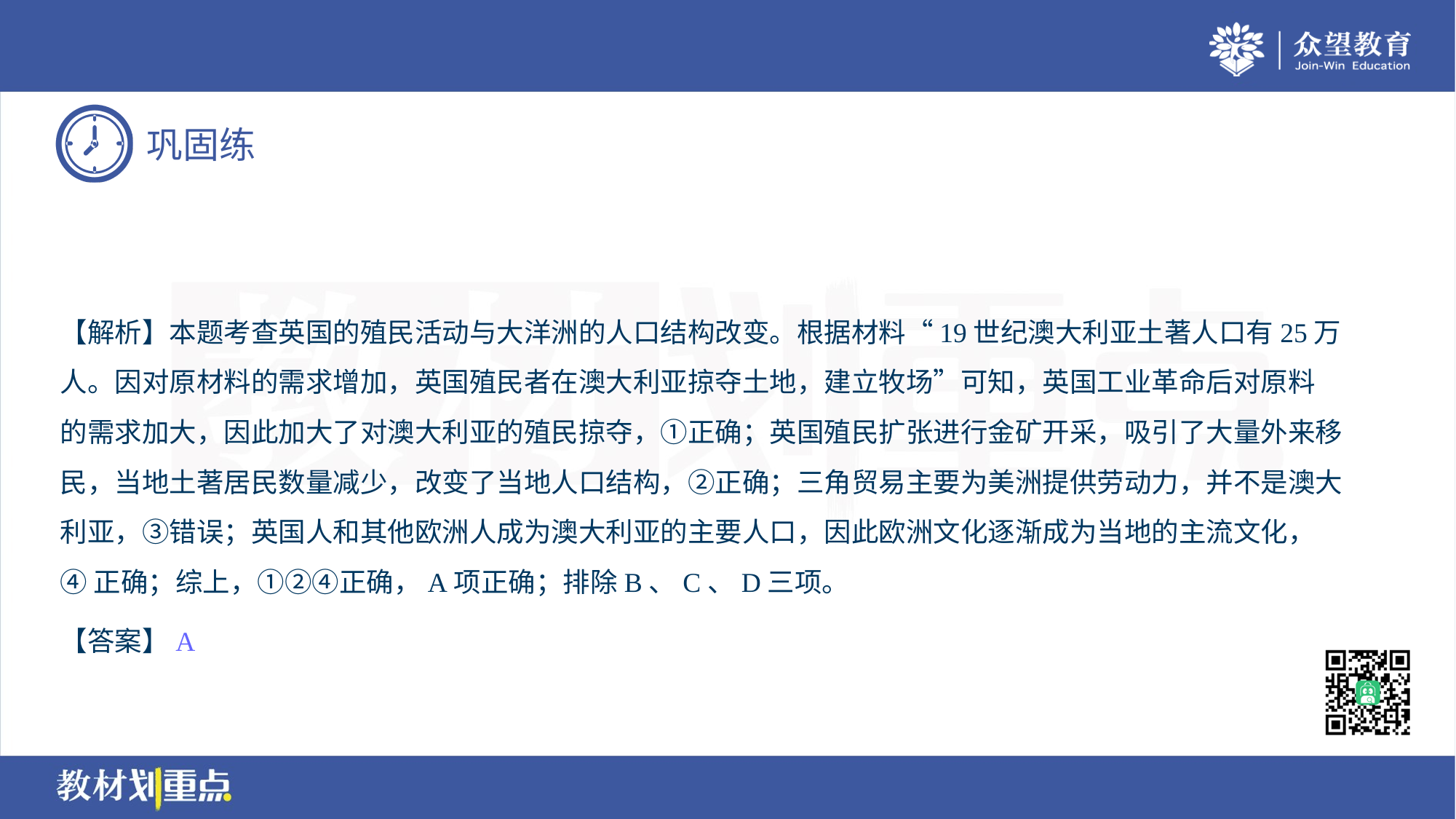

【解析】本题考查英国的殖民活动与大洋洲的人口结构改变。根据材料“19世纪澳大利亚土著人口有25万
人。因对原材料的需求增加，英国殖民者在澳大利亚掠夺土地，建立牧场”可知，英国工业革命后对原料
的需求加大，因此加大了对澳大利亚的殖民掠夺，①正确；英国殖民扩张进行金矿开采，吸引了大量外来移
民，当地土著居民数量减少，改变了当地人口结构，②正确；三角贸易主要为美洲提供劳动力，并不是澳大
利亚，③错误；英国人和其他欧洲人成为澳大利亚的主要人口，因此欧洲文化逐渐成为当地的主流文化，
④正确；综上，①②④正确，A项正确；排除B、C、D三项。
【答案】A